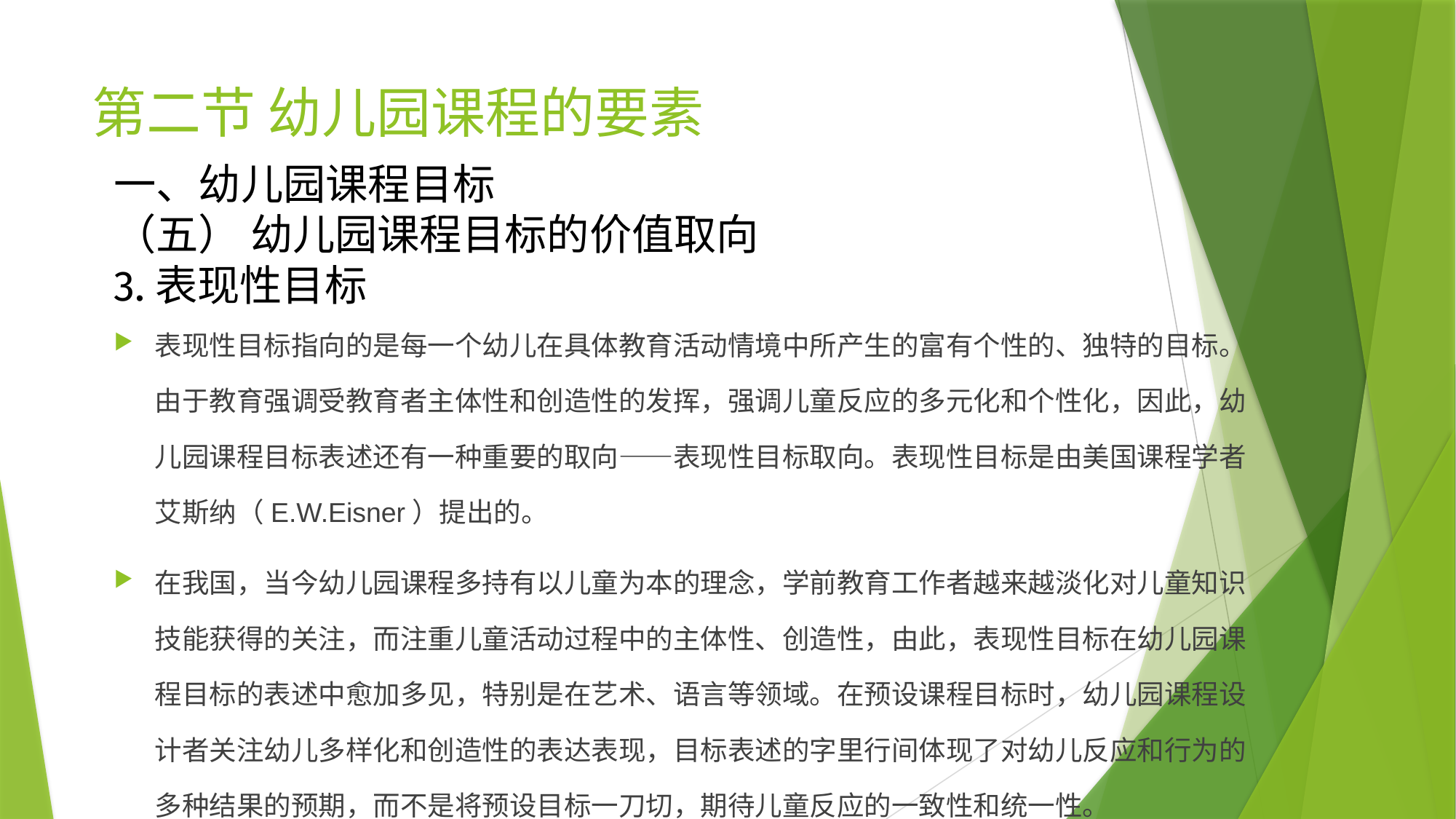

# 第二节 幼儿园课程的要素
一、幼儿园课程目标
（五） 幼儿园课程目标的价值取向
3.表现性目标
表现性目标指向的是每一个幼儿在具体教育活动情境中所产生的富有个性的、独特的目标。由于教育强调受教育者主体性和创造性的发挥，强调儿童反应的多元化和个性化，因此，幼儿园课程目标表述还有一种重要的取向——表现性目标取向。表现性目标是由美国课程学者艾斯纳（E.W.Eisner）提出的。
在我国，当今幼儿园课程多持有以儿童为本的理念，学前教育工作者越来越淡化对儿童知识技能获得的关注，而注重儿童活动过程中的主体性、创造性，由此，表现性目标在幼儿园课程目标的表述中愈加多见，特别是在艺术、语言等领域。在预设课程目标时，幼儿园课程设计者关注幼儿多样化和创造性的表达表现，目标表述的字里行间体现了对幼儿反应和行为的多种结果的预期，而不是将预设目标一刀切，期待儿童反应的一致性和统一性。